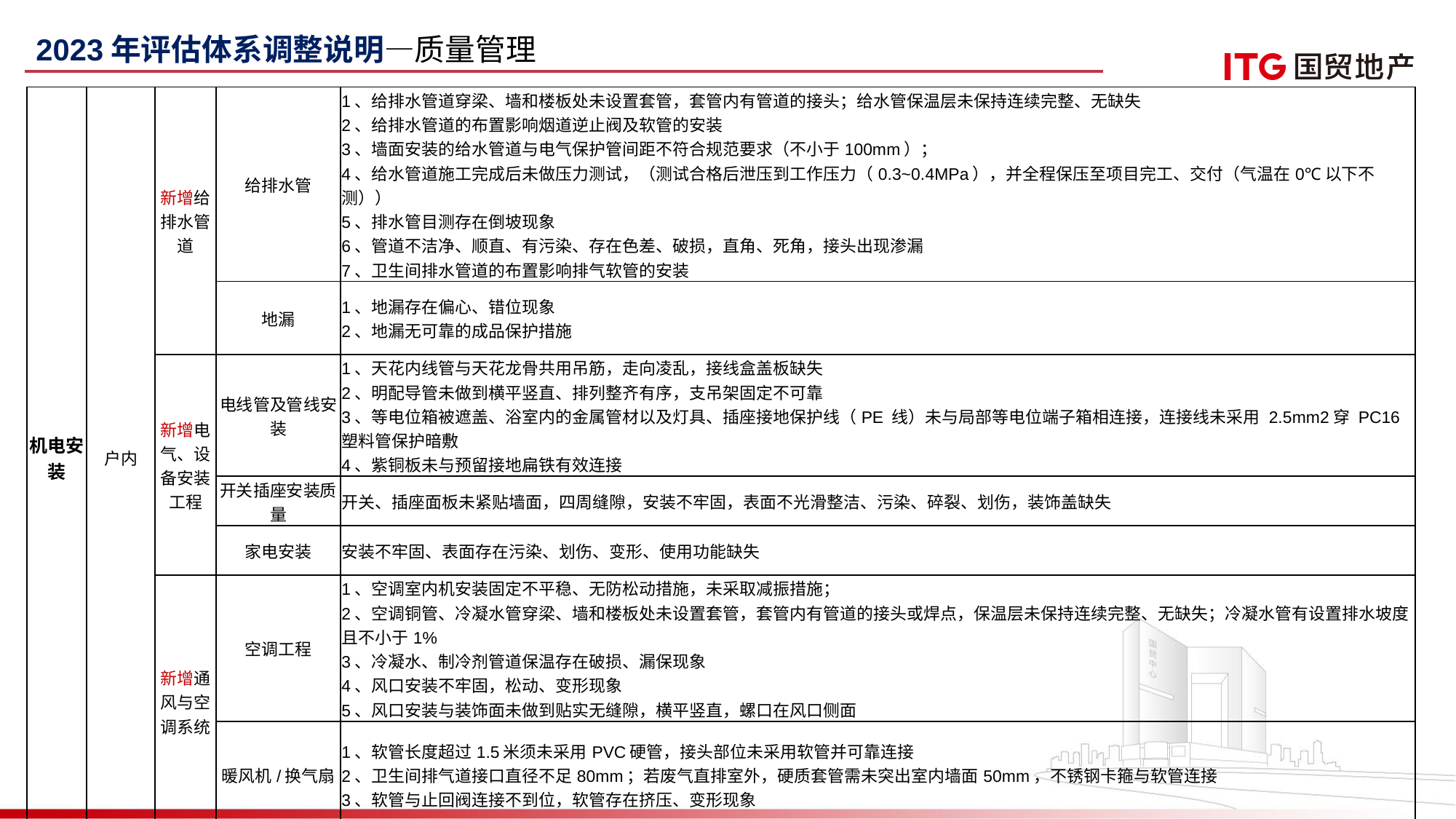

2023年评估体系调整说明—质量管理

| 机电安装 | 户内 | 新增给排水管道 | 给排水管 | 1、给排水管道穿梁、墙和楼板处未设置套管，套管内有管道的接头；给水管保温层未保持连续完整、无缺失 2、给排水管道的布置影响烟道逆止阀及软管的安装 3、墙面安装的给水管道与电气保护管间距不符合规范要求（不小于100mm）； 4、给水管道施工完成后未做压力测试，（测试合格后泄压到工作压力（0.3~0.4MPa），并全程保压至项目完工、交付（气温在0℃以下不测）） 5、排水管目测存在倒坡现象 6、管道不洁净、顺直、有污染、存在色差、破损，直角、死角，接头出现渗漏 7、卫生间排水管道的布置影响排气软管的安装 |
| --- | --- | --- | --- | --- |
|  |  |  | 地漏 | 1、地漏存在偏心、错位现象 2、地漏无可靠的成品保护措施 |
|  |  | 新增电气、设备安装工程 | 电线管及管线安装 | 1、天花内线管与天花龙骨共用吊筋，走向凌乱，接线盒盖板缺失 2、明配导管未做到横平竖直、排列整齐有序，支吊架固定不可靠 3、等电位箱被遮盖、浴室内的金属管材以及灯具、插座接地保护线（PE 线）未与局部等电位端子箱相连接，连接线未采用 2.5mm2穿 PC16 塑料管保护暗敷 4、紫铜板未与预留接地扁铁有效连接 |
|  |  |  | 开关插座安装质量 | 开关、插座面板未紧贴墙面，四周缝隙，安装不牢固，表面不光滑整洁、污染、碎裂、划伤，装饰盖缺失 |
|  |  |  | 家电安装 | 安装不牢固、表面存在污染、划伤、变形、使用功能缺失 |
|  |  | 新增通风与空调系统 | 空调工程 | 1、空调室内机安装固定不平稳、无防松动措施，未采取减振措施； 2、空调铜管、冷凝水管穿梁、墙和楼板处未设置套管，套管内有管道的接头或焊点，保温层未保持连续完整、无缺失；冷凝水管有设置排水坡度且不小于1% 3、冷凝水、制冷剂管道保温存在破损、漏保现象 4、风口安装不牢固，松动、变形现象 5、风口安装与装饰面未做到贴实无缝隙，横平竖直，螺口在风口侧面 |
|  |  |  | 暖风机/换气扇 | 1、软管长度超过1.5米须未采用PVC硬管，接头部位未采用软管并可靠连接 2、卫生间排气道接口直径不足80mm；若废气直排室外，硬质套管需未突出室内墙面50mm，不锈钢卡箍与软管连接 3、软管与止回阀连接不到位，软管存在挤压、变形现象 |